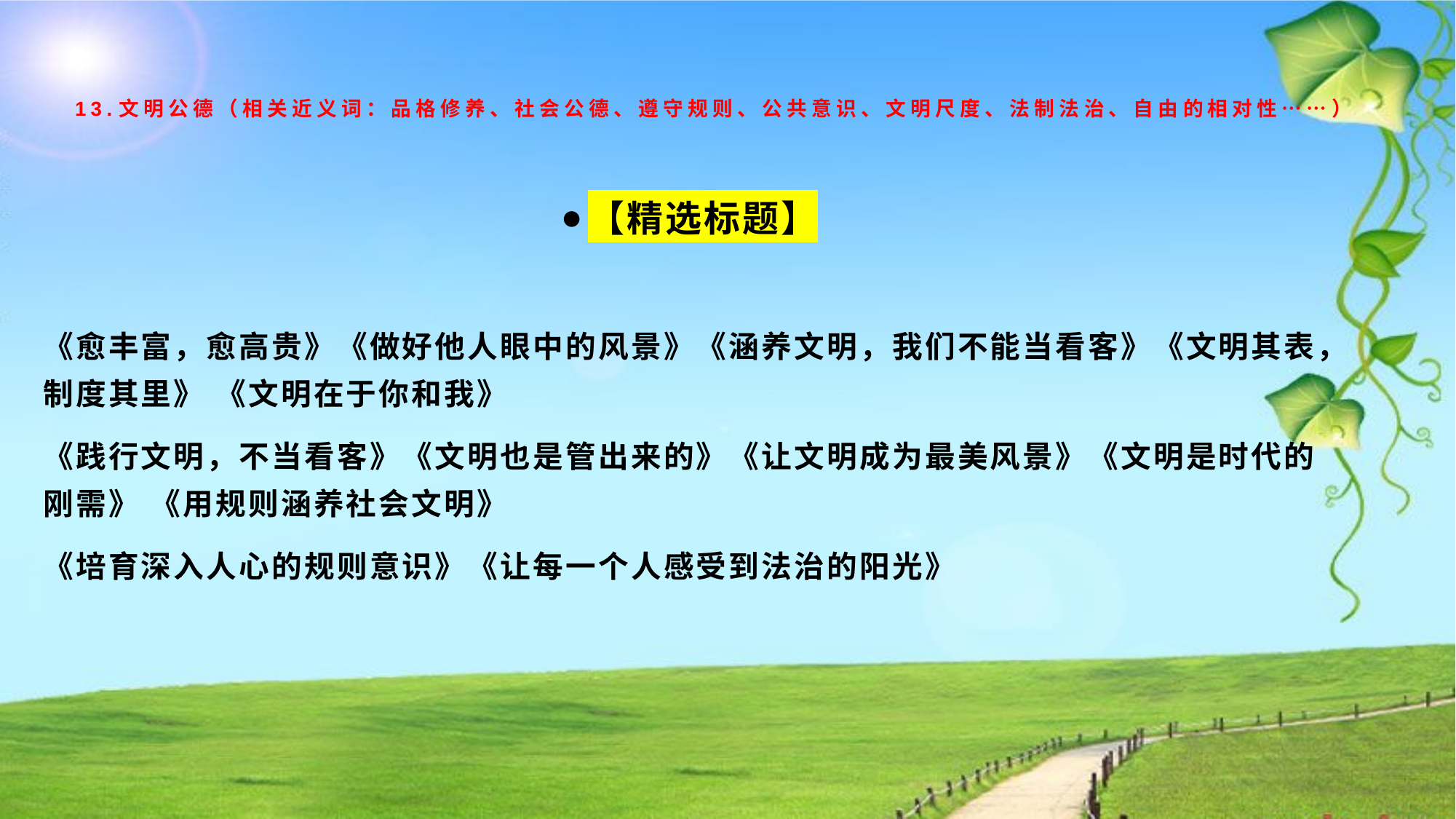

# 13.文明公德（相关近义词：品格修养、社会公德、遵守规则、公共意识、文明尺度、法制法治、自由的相对性……）
【精选标题】

《愈丰富，愈高贵》《做好他人眼中的风景》《涵养文明，我们不能当看客》《文明其表，制度其里》 《文明在于你和我》
《践行文明，不当看客》《文明也是管出来的》《让文明成为最美风景》《文明是时代的刚需》 《用规则涵养社会文明》
《培育深入人心的规则意识》《让每一个人感受到法治的阳光》